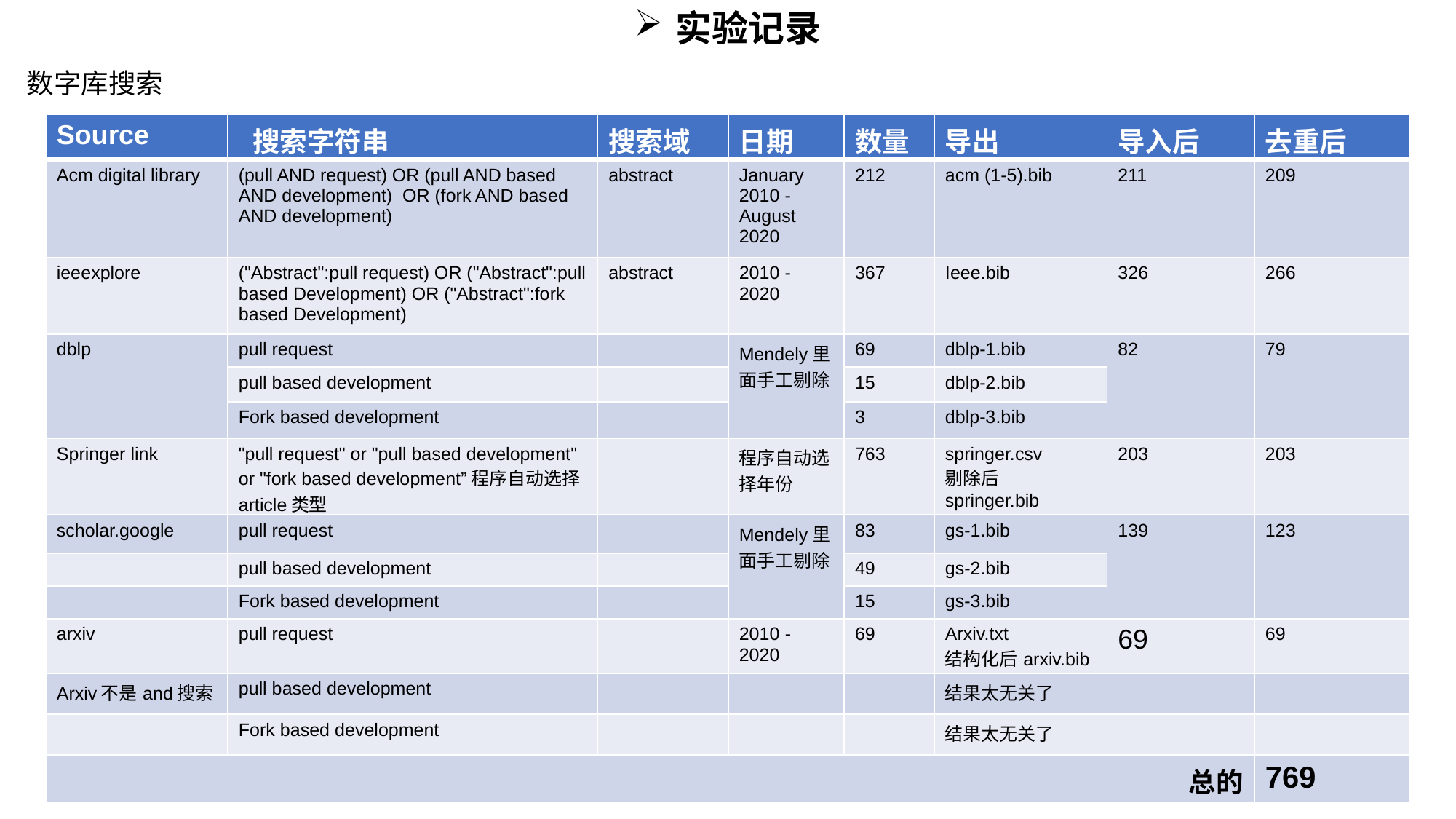

实验记录
数字库搜索
| Source | 搜索字符串 | 搜索域 | 日期 | 数量 | 导出 | 导入后 | 去重后 |
| --- | --- | --- | --- | --- | --- | --- | --- |
| Acm digital library | (pull AND request) OR (pull AND based AND development) OR (fork AND based AND development) | abstract | January 2010 - August 2020 | 212 | acm (1-5).bib | 211 | 209 |
| ieeexplore | ("Abstract":pull request) OR ("Abstract":pull based Development) OR ("Abstract":fork based Development) | abstract | 2010 - 2020 | 367 | Ieee.bib | 326 | 266 |
| dblp | pull request |  | Mendely里面手工剔除 | 69 | dblp-1.bib | 82 | 79 |
|  | pull based development |  |  | 15 | dblp-2.bib |  |  |
|  | Fork based development |  |  | 3 | dblp-3.bib |  |  |
| Springer link | "pull request" or "pull based development" or "fork based development”程序自动选择article类型 |  | 程序自动选择年份 | 763 | springer.csv 剔除后springer.bib | 203 | 203 |
| scholar.google | pull request |  | Mendely里面手工剔除 | 83 | gs-1.bib | 139 | 123 |
|  | pull based development |  |  | 49 | gs-2.bib |  |  |
|  | Fork based development |  |  | 15 | gs-3.bib |  |  |
| arxiv | pull request |  | 2010 - 2020 | 69 | Arxiv.txt 结构化后arxiv.bib | 69 | 69 |
| Arxiv不是and搜索 | pull based development |  |  |  | 结果太无关了 |  |  |
|  | Fork based development |  |  |  | 结果太无关了 |  |  |
| 总的 |  |  |  |  |  |  | 769 |